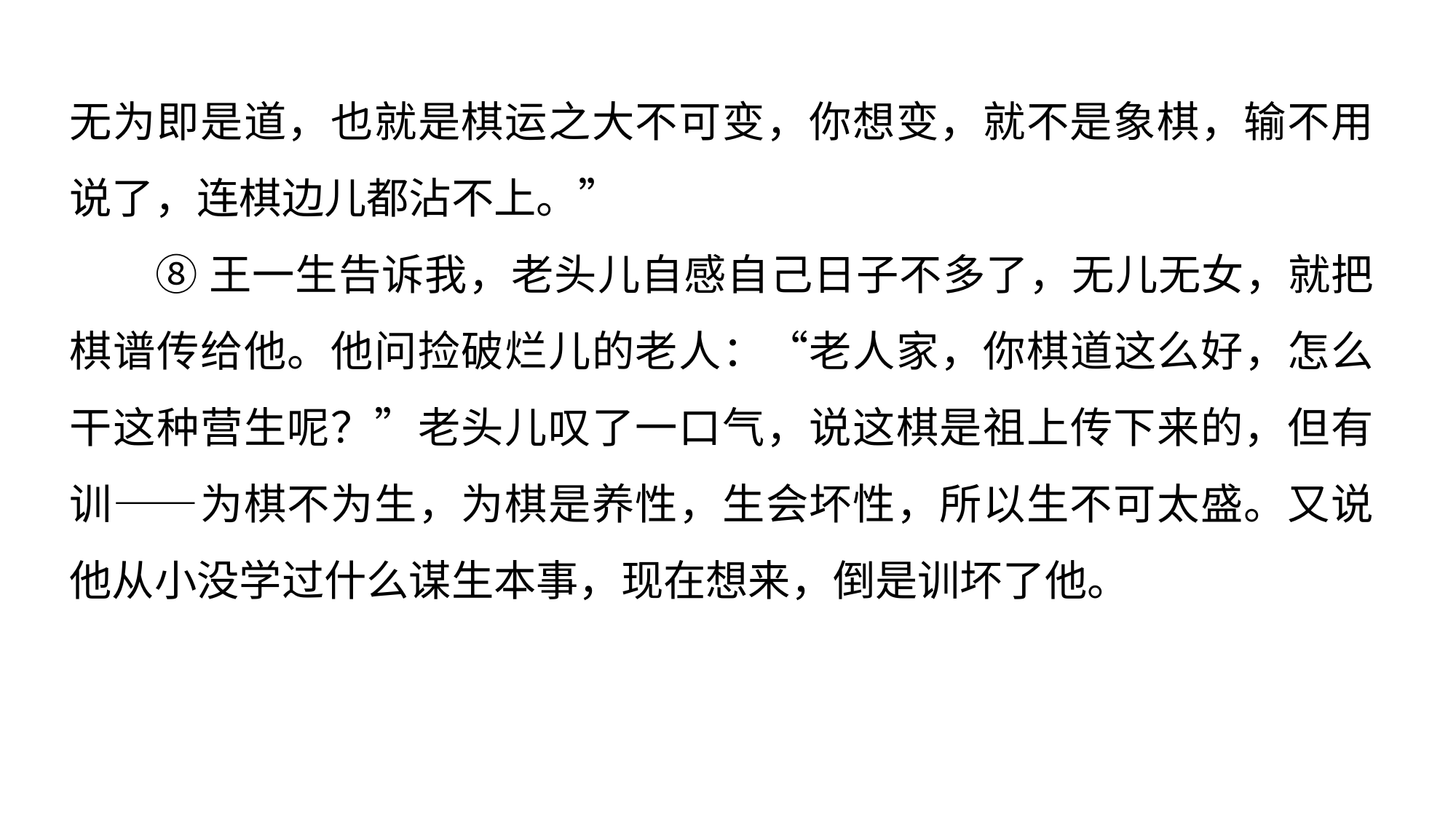

无为即是道，也就是棋运之大不可变，你想变，就不是象棋，输不用说了，连棋边儿都沾不上。”
⑧王一生告诉我，老头儿自感自己日子不多了，无儿无女，就把棋谱传给他。他问捡破烂儿的老人：“老人家，你棋道这么好，怎么干这种营生呢？”老头儿叹了一口气，说这棋是祖上传下来的，但有训——为棋不为生，为棋是养性，生会坏性，所以生不可太盛。又说他从小没学过什么谋生本事，现在想来，倒是训坏了他。